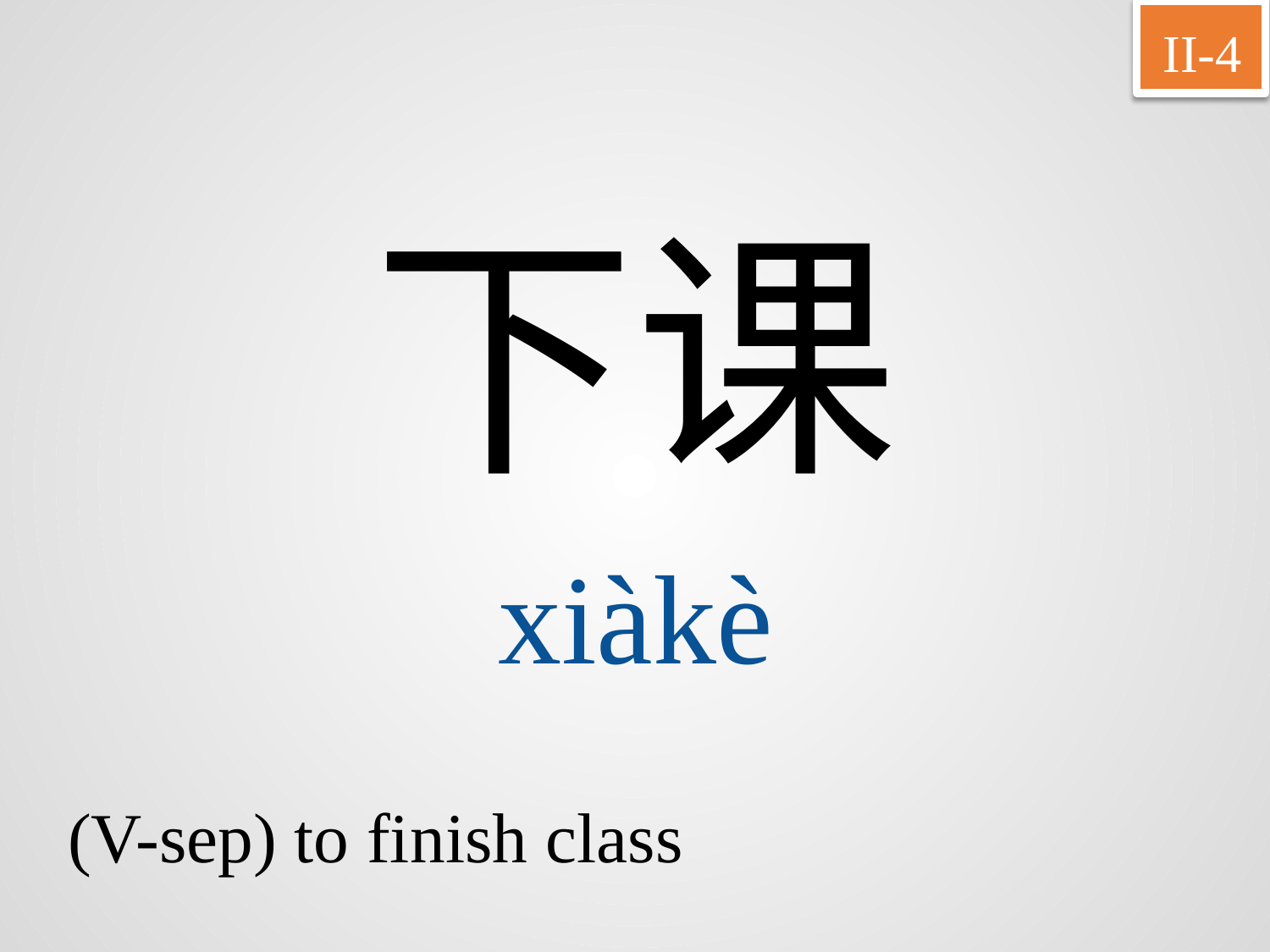

II-4

下课
xiàkè
(V-sep) to finish class